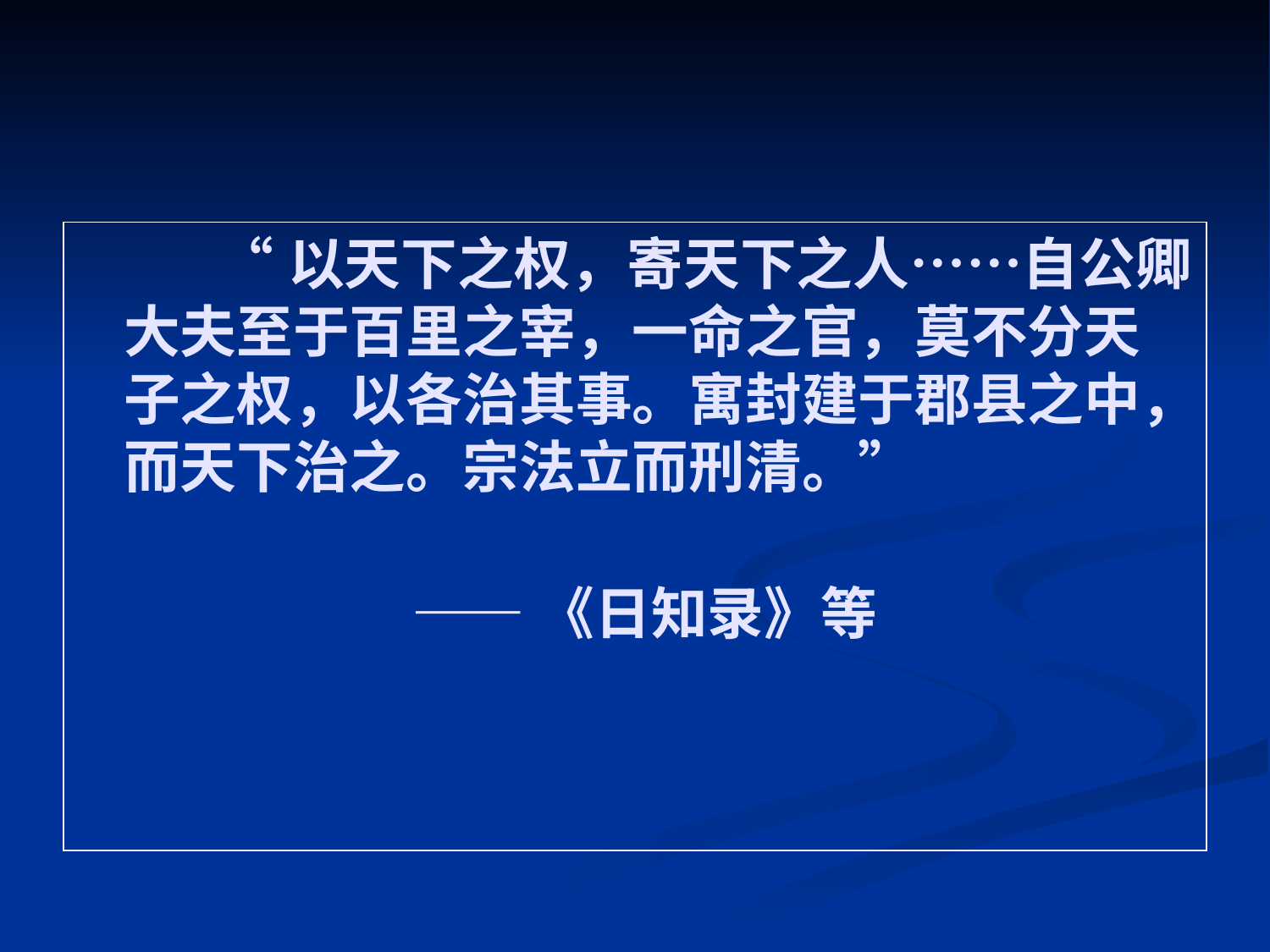

“以天下之权，寄天下之人……自公卿大夫至于百里之宰，一命之官，莫不分天子之权，以各治其事。寓封建于郡县之中，而天下治之。宗法立而刑清。”
                          ——《日知录》等